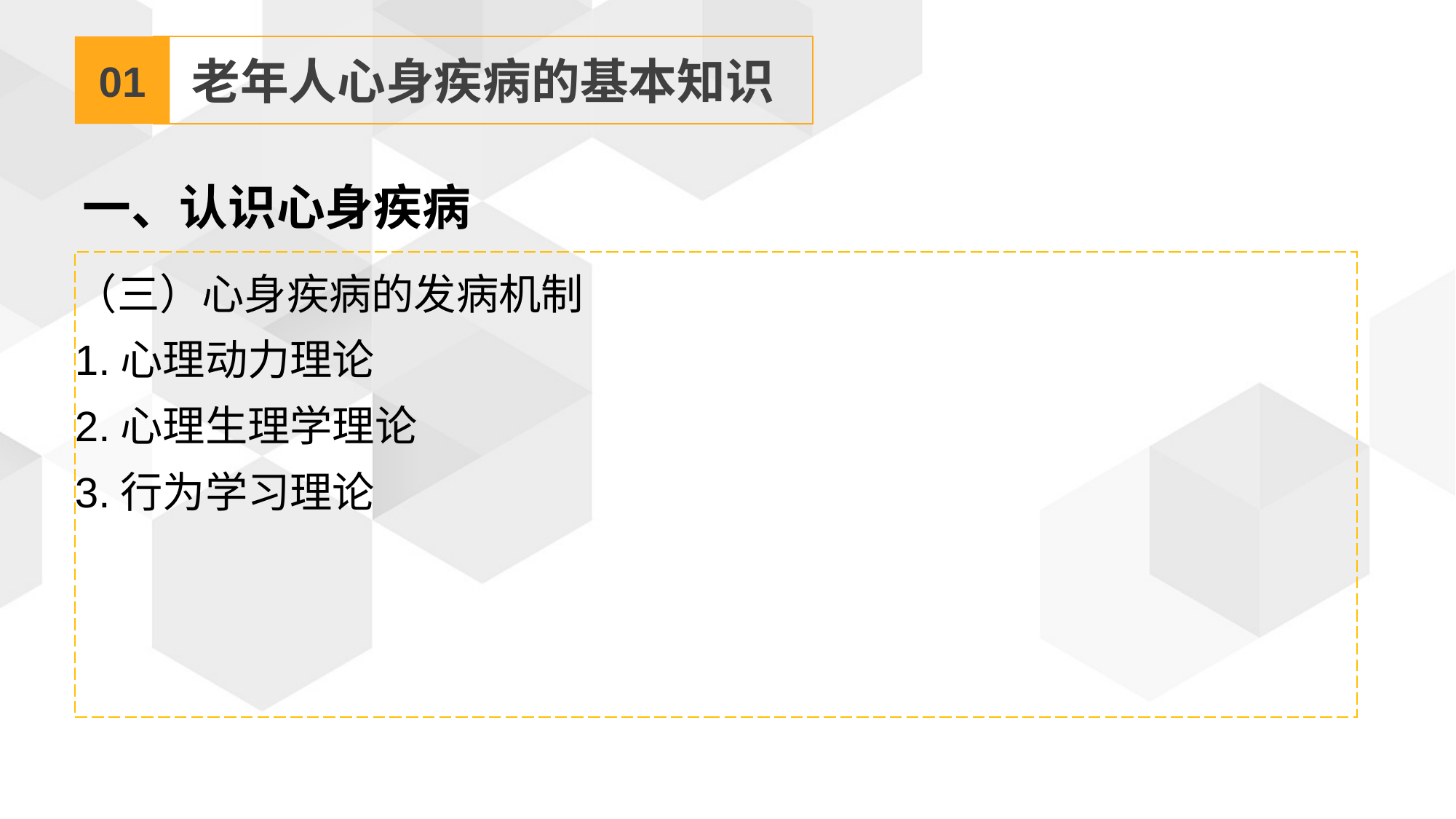

01
老年人心身疾病的基本知识
一、认识心身疾病
（三）心身疾病的发病机制
1.心理动力理论
2.心理生理学理论
3.行为学习理论